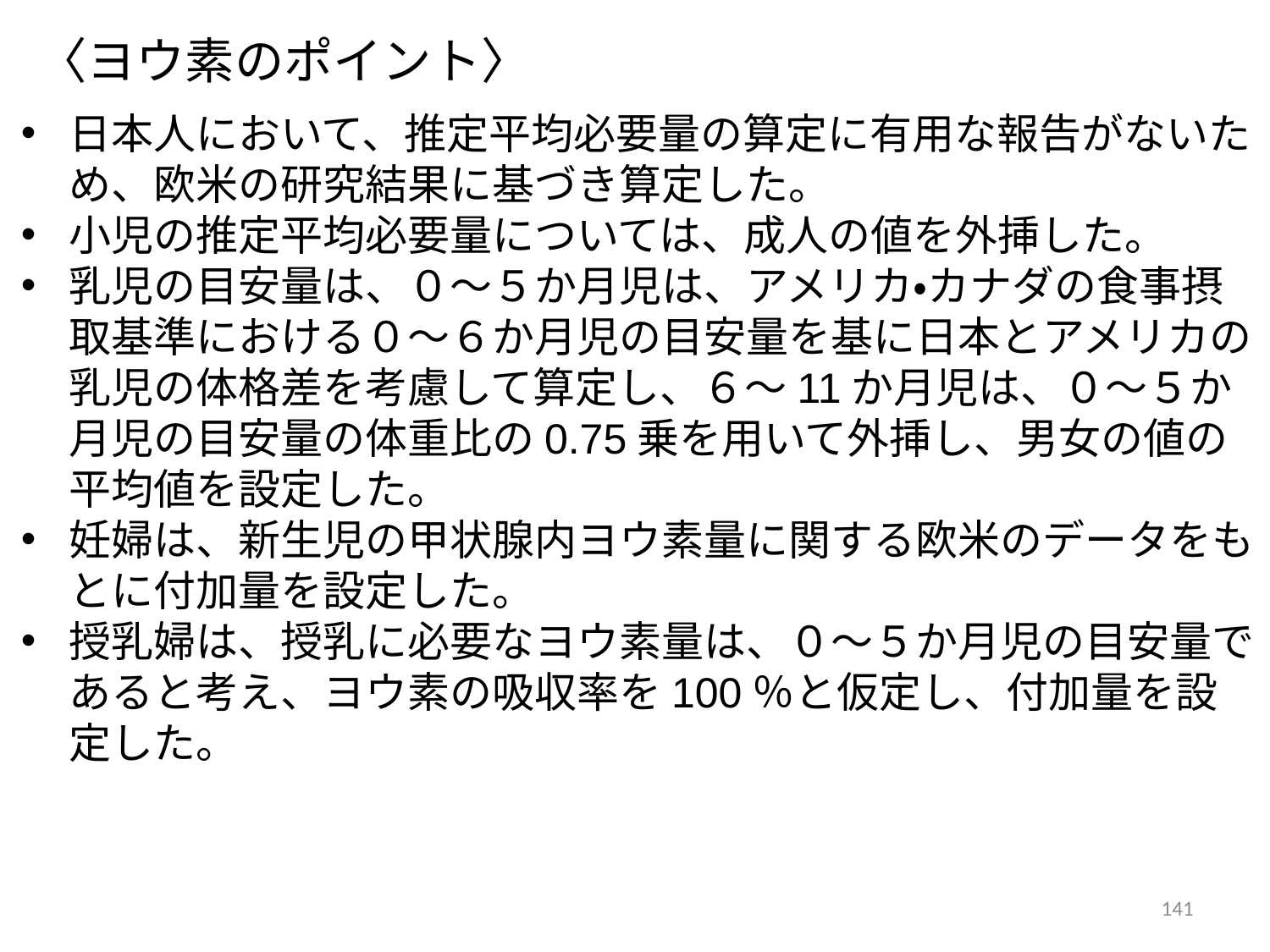

〈ヨウ素のポイント〉

日本人において、推定平均必要量の算定に有用な報告がないため、欧米の研究結果に基づき算定した。
小児の推定平均必要量については、成人の値を外挿した。
乳児の目安量は、０～５か月児は、アメリカ・カナダの食事摂取基準における０～６か月児の目安量を基に日本とアメリカの乳児の体格差を考慮して算定し、６～11か月児は、０～５か月児の目安量の体重比の0.75乗を用いて外挿し、男女の値の平均値を設定した。
妊婦は、新生児の甲状腺内ヨウ素量に関する欧米のデータをもとに付加量を設定した。
授乳婦は、授乳に必要なヨウ素量は、０～５か月児の目安量であると考え、ヨウ素の吸収率を100％と仮定し、付加量を設定した。
141